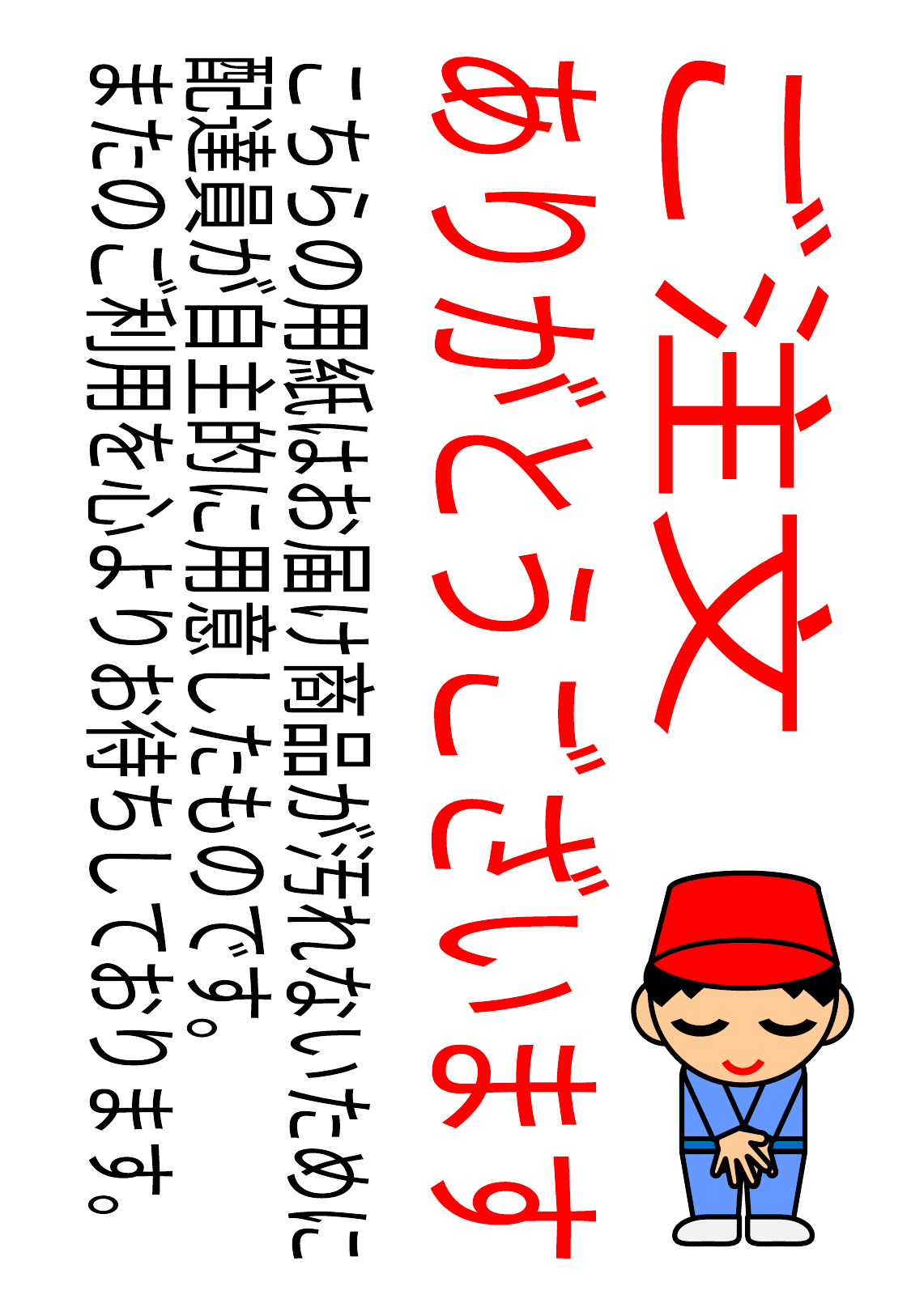

ご注文
こちらの用紙はお届け商品が汚れないために
配達員が自主的に用意したものです。
またのご利用を心よりお待ちしております。
ありがとうございます